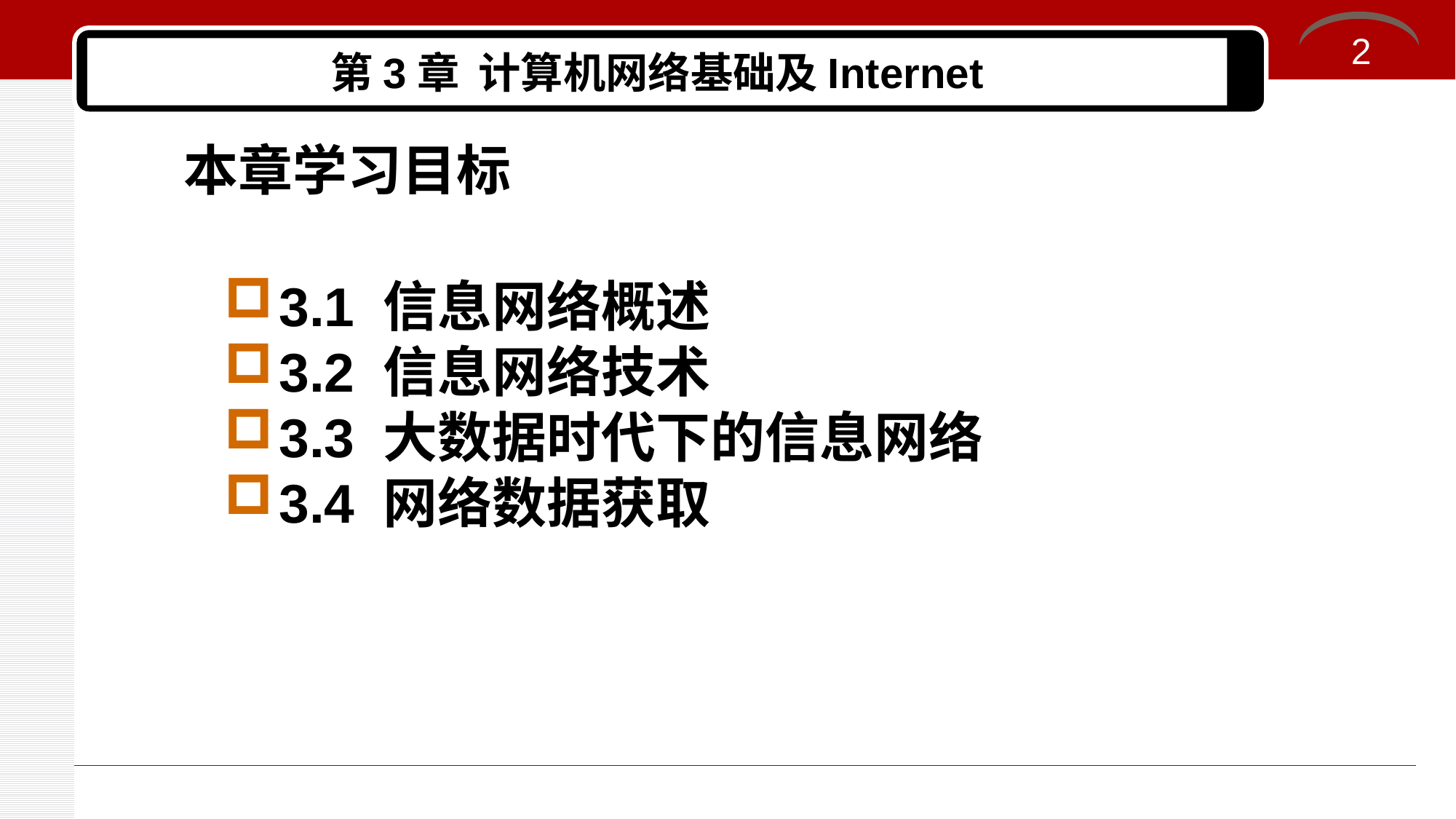

2
# 第3章  计算机网络基础及Internet
本章学习目标

3.1 信息网络概述
3.2 信息网络技术
3.3 大数据时代下的信息网络
3.4 网络数据获取